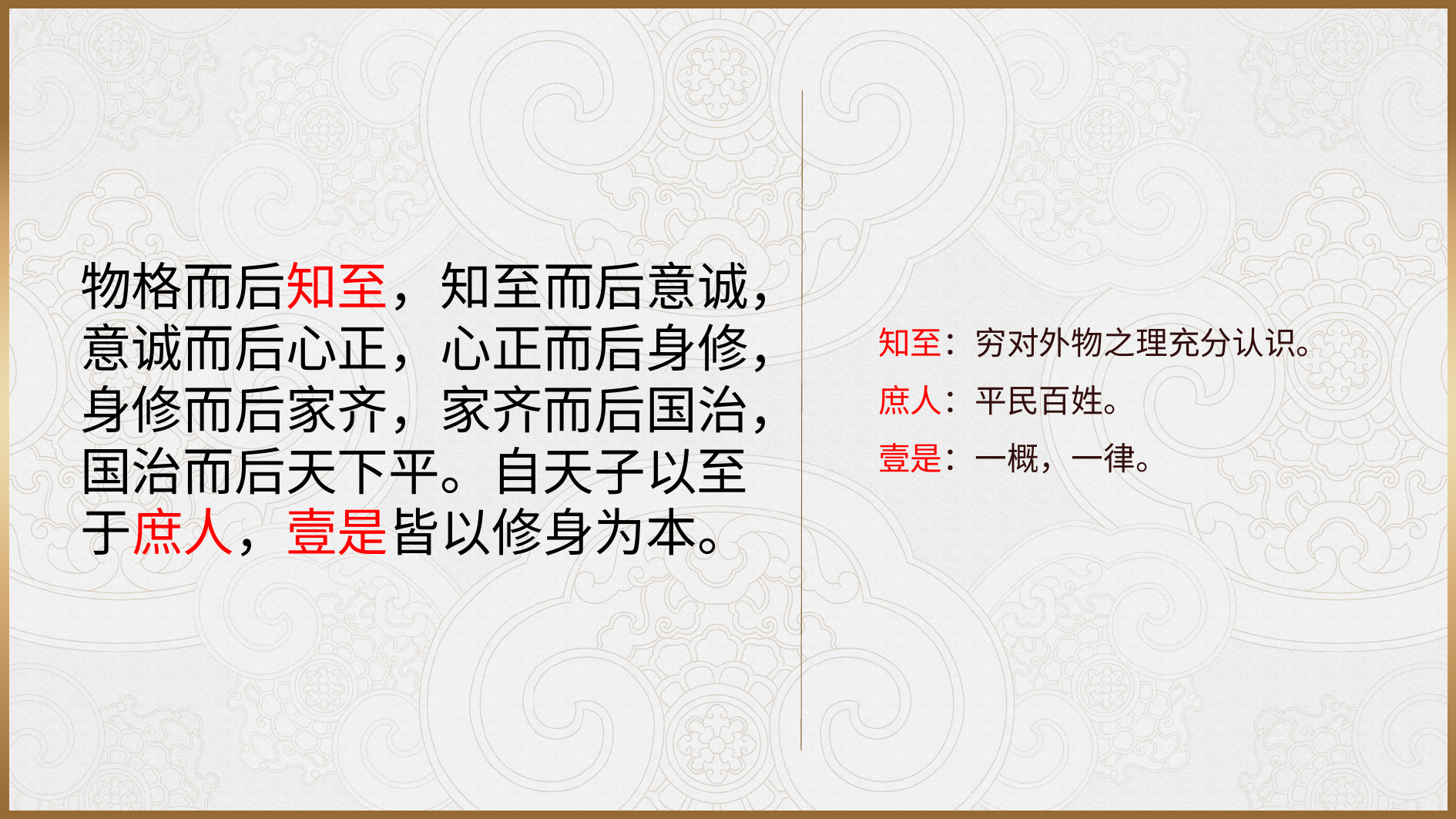

物格而后知至，知至而后意诚，意诚而后心正，心正而后身修，身修而后家齐，家齐而后国治，国治而后天下平。自天子以至于庶人，壹是皆以修身为本。
知至：穷对外物之理充分认识。
庶人：平民百姓。
壹是：一概，一律。